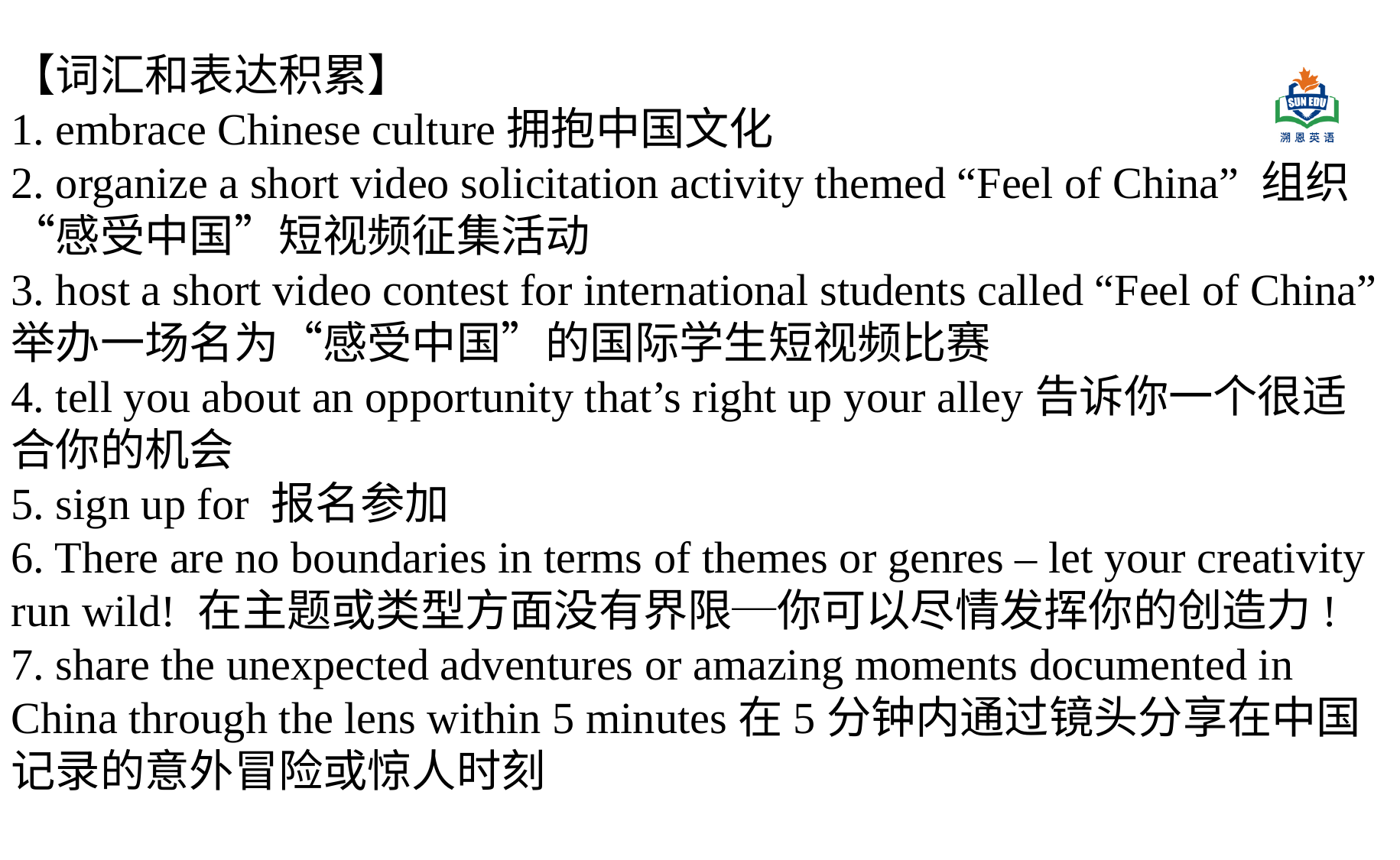

【词汇和表达积累】
1. embrace Chinese culture拥抱中国文化
2. organize a short video solicitation activity themed “Feel of China” 组织“感受中国”短视频征集活动
3. host a short video contest for international students called “Feel of China” 举办一场名为“感受中国”的国际学生短视频比赛
4. tell you about an opportunity that’s right up your alley告诉你一个很适合你的机会
5. sign up for 报名参加
6. There are no boundaries in terms of themes or genres – let your creativity run wild! 在主题或类型方面没有界限─你可以尽情发挥你的创造力!
7. share the unexpected adventures or amazing moments documented in China through the lens within 5 minutes在5分钟内通过镜头分享在中国记录的意外冒险或惊人时刻